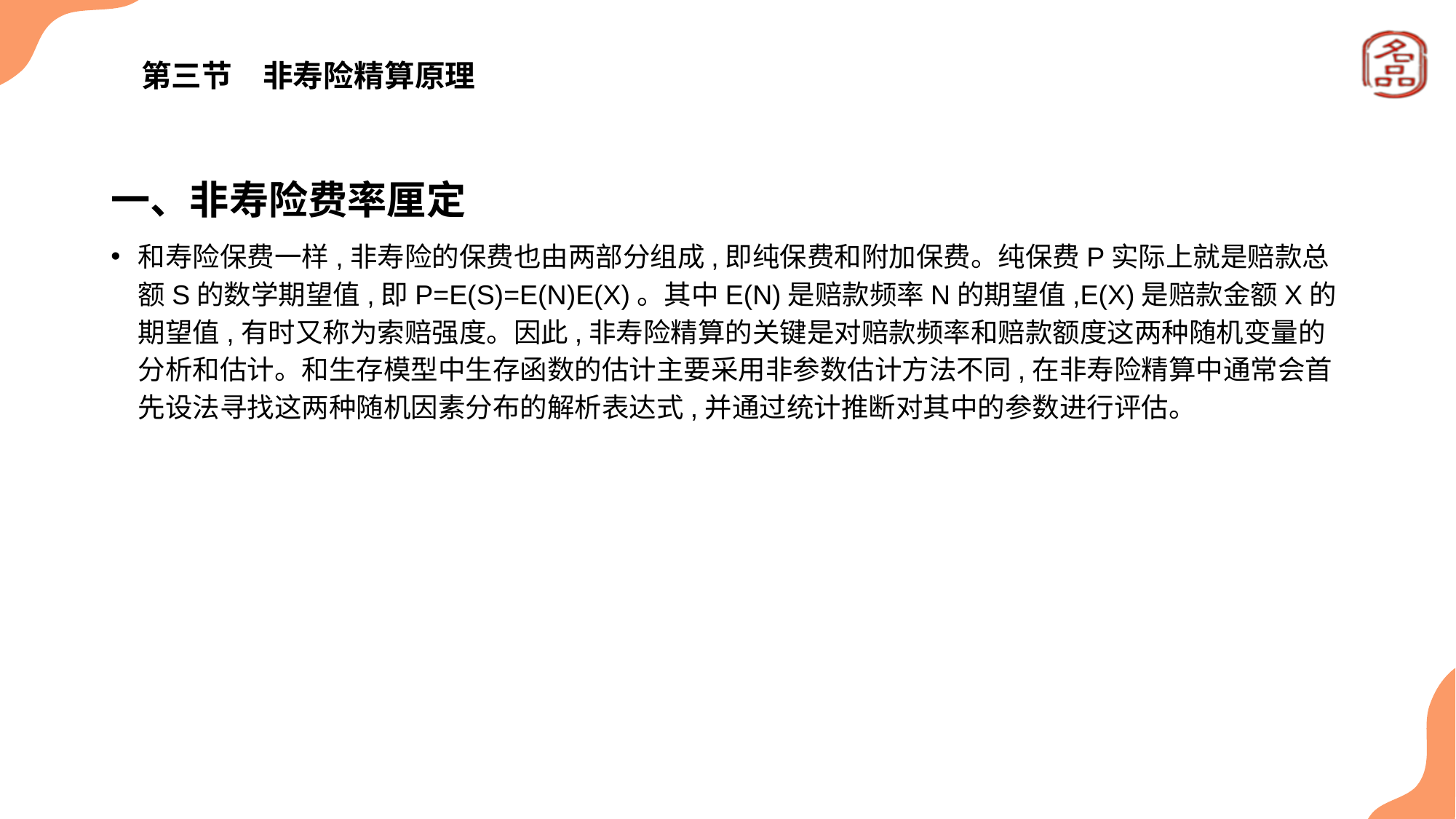

# 第三节　非寿险精算原理
一、非寿险费率厘定
和寿险保费一样,非寿险的保费也由两部分组成,即纯保费和附加保费。纯保费P实际上就是赔款总额S的数学期望值,即P=E(S)=E(N)E(X)。其中E(N)是赔款频率N的期望值,E(X)是赔款金额X的期望值,有时又称为索赔强度。因此,非寿险精算的关键是对赔款频率和赔款额度这两种随机变量的分析和估计。和生存模型中生存函数的估计主要采用非参数估计方法不同,在非寿险精算中通常会首先设法寻找这两种随机因素分布的解析表达式,并通过统计推断对其中的参数进行评估。